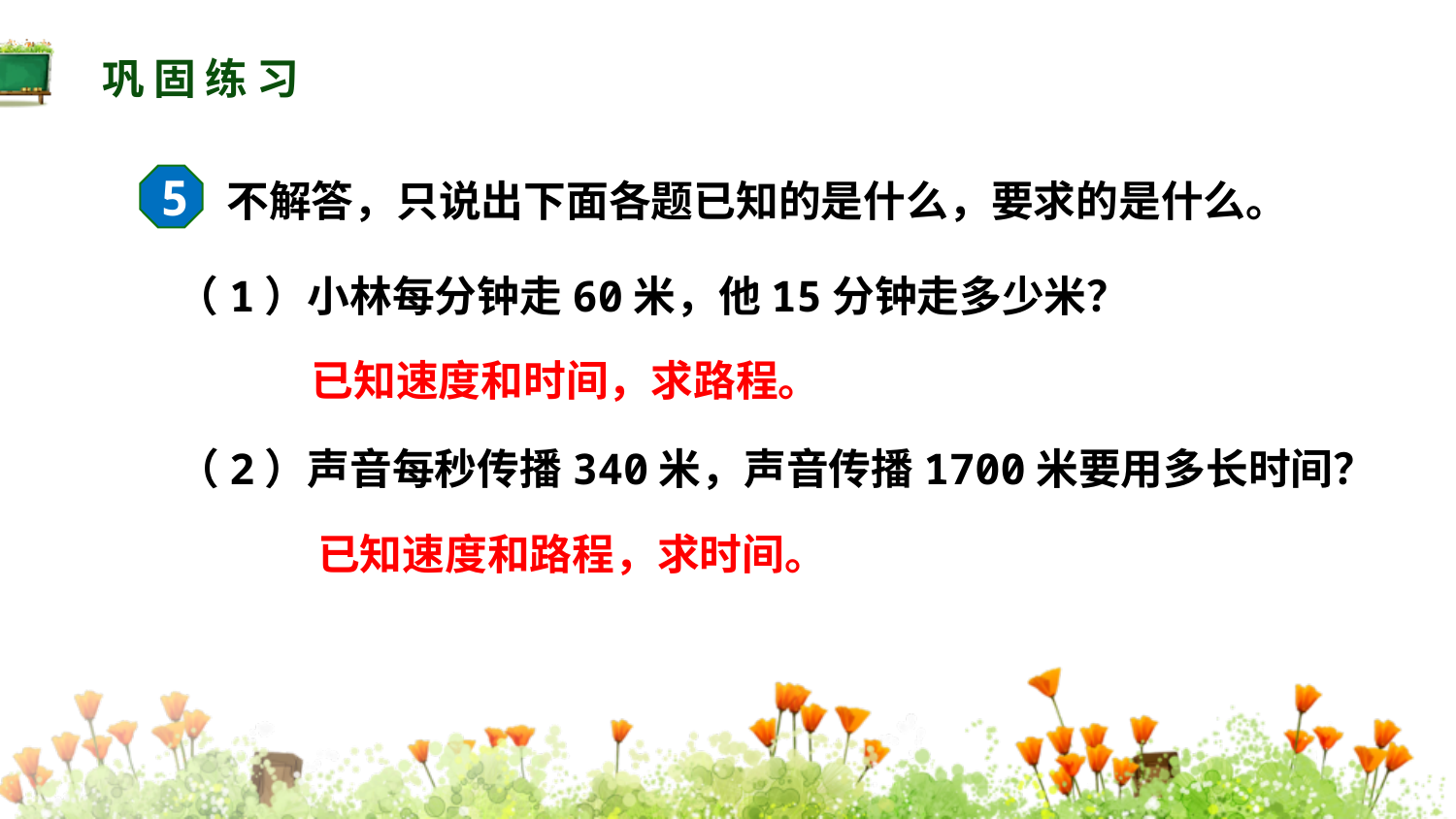

巩固练习
5
不解答，只说出下面各题已知的是什么，要求的是什么。
（1）小林每分钟走60米，他15分钟走多少米？
已知速度和时间，求路程。
（2）声音每秒传播340米，声音传播1700米要用多长时间？
已知速度和路程，求时间。